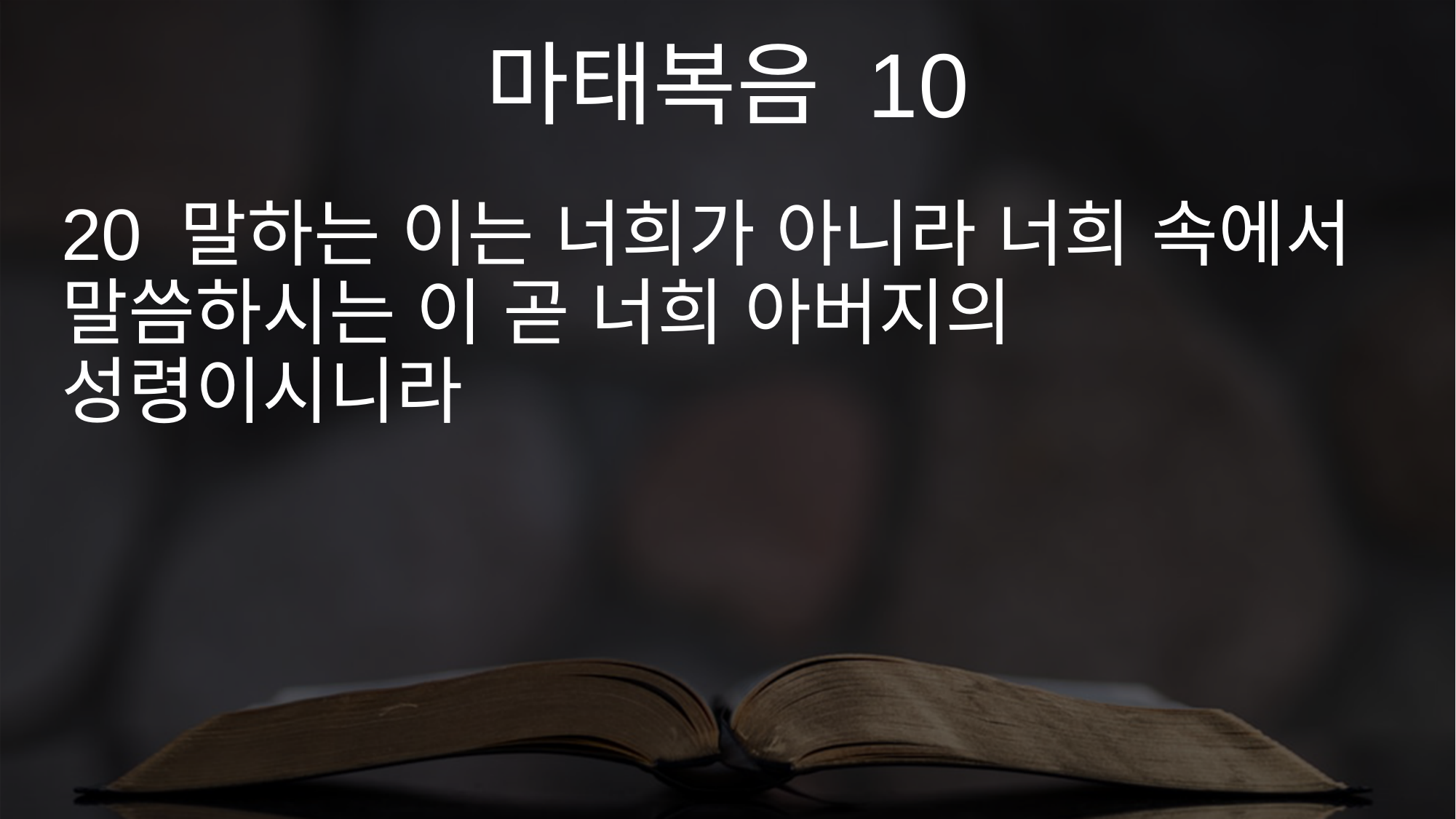

마태복음 10
20 말하는 이는 너희가 아니라 너희 속에서 말씀하시는 이 곧 너희 아버지의 성령이시니라